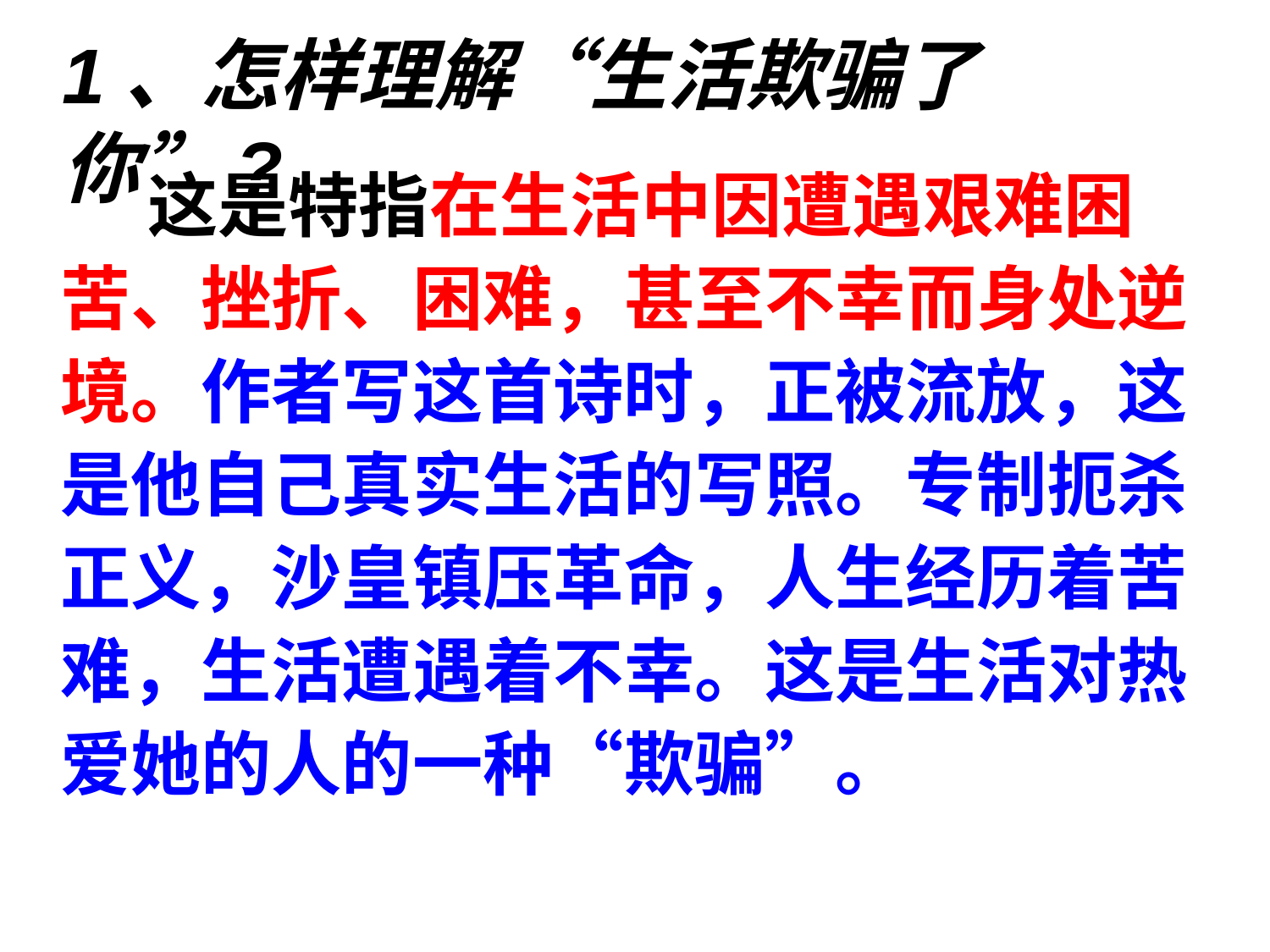

1、怎样理解“生活欺骗了你”?
           这是特指在生活中因遭遇艰难困苦、挫折、困难，甚至不幸而身处逆境。作者写这首诗时，正被流放，这是他自己真实生活的写照。专制扼杀正义，沙皇镇压革命，人生经历着苦难，生活遭遇着不幸。这是生活对热爱她的人的一种“欺骗”。